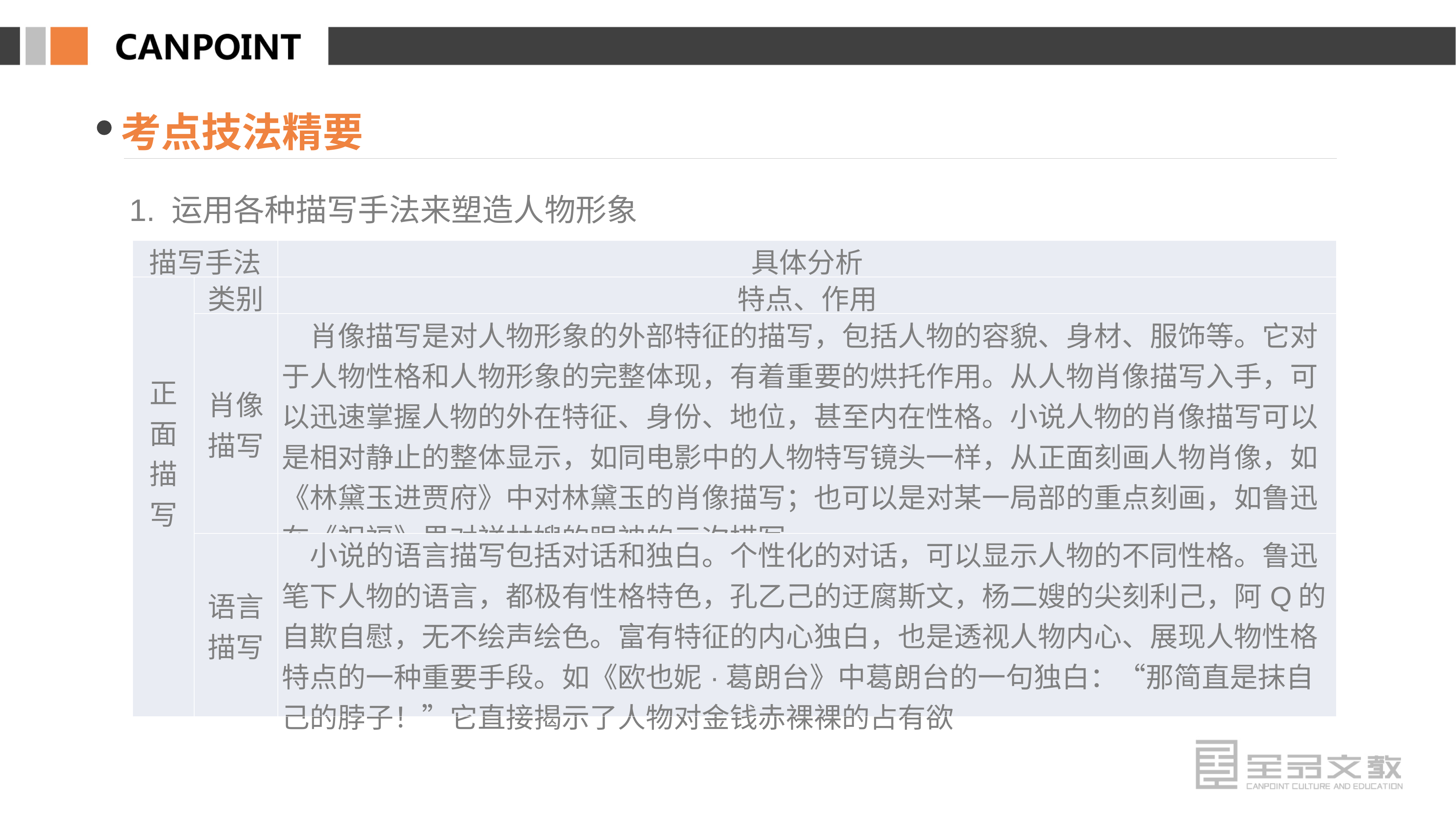

考点技法精要

1. 运用各种描写手法来塑造人物形象
| 描写手法 |  | 具体分析 |
| --- | --- | --- |
| 正 面 描 写 | 类别 | 特点、作用 |
|  | 肖像 描写 | 肖像描写是对人物形象的外部特征的描写，包括人物的容貌、身材、服饰等。它对于人物性格和人物形象的完整体现，有着重要的烘托作用。从人物肖像描写入手，可以迅速掌握人物的外在特征、身份、地位，甚至内在性格。小说人物的肖像描写可以是相对静止的整体显示，如同电影中的人物特写镜头一样，从正面刻画人物肖像，如《林黛玉进贾府》中对林黛玉的肖像描写；也可以是对某一局部的重点刻画，如鲁迅在《祝福》里对祥林嫂的眼神的三次描写 |
|  | 语言 描写 | 小说的语言描写包括对话和独白。个性化的对话，可以显示人物的不同性格。鲁迅笔下人物的语言，都极有性格特色，孔乙己的迂腐斯文，杨二嫂的尖刻利己，阿Q的自欺自慰，无不绘声绘色。富有特征的内心独白，也是透视人物内心、展现人物性格特点的一种重要手段。如《欧也妮·葛朗台》中葛朗台的一句独白：“那简直是抹自己的脖子！”它直接揭示了人物对金钱赤裸裸的占有欲 |